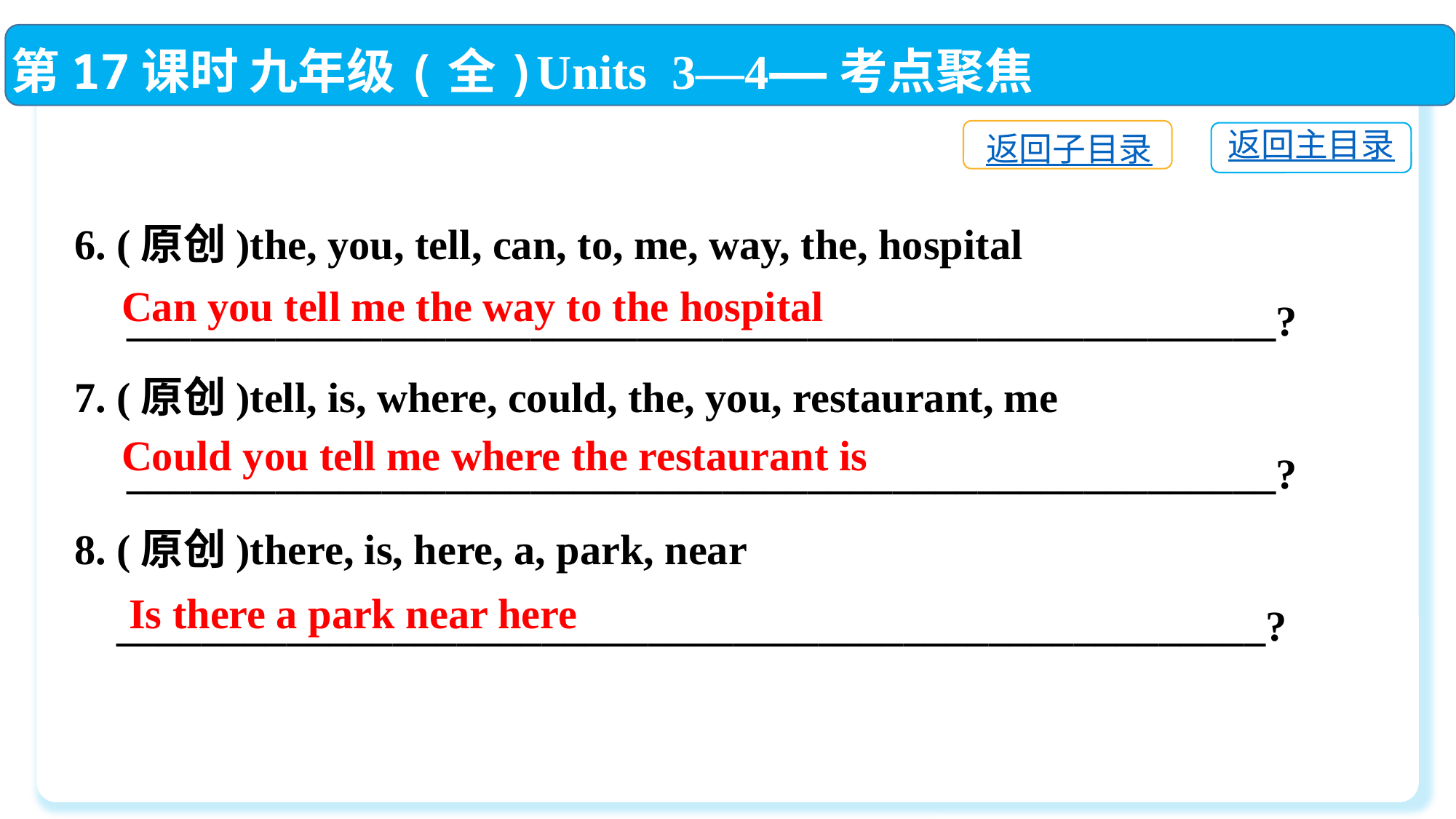

第17课时 九年级(全)Units  3—4——考点聚焦

返回子目录
返回主目录
6. (原创)the, you, tell, can, to, me, way, the, hospital
　______________________________________________________?
7. (原创)tell, is, where, could, the, you, restaurant, me
　______________________________________________________?
8. (原创)there, is, here, a, park, near
    ______________________________________________________?

Can you tell me the way to the hospital
Could you tell me where the restaurant is
 Is there a park near here